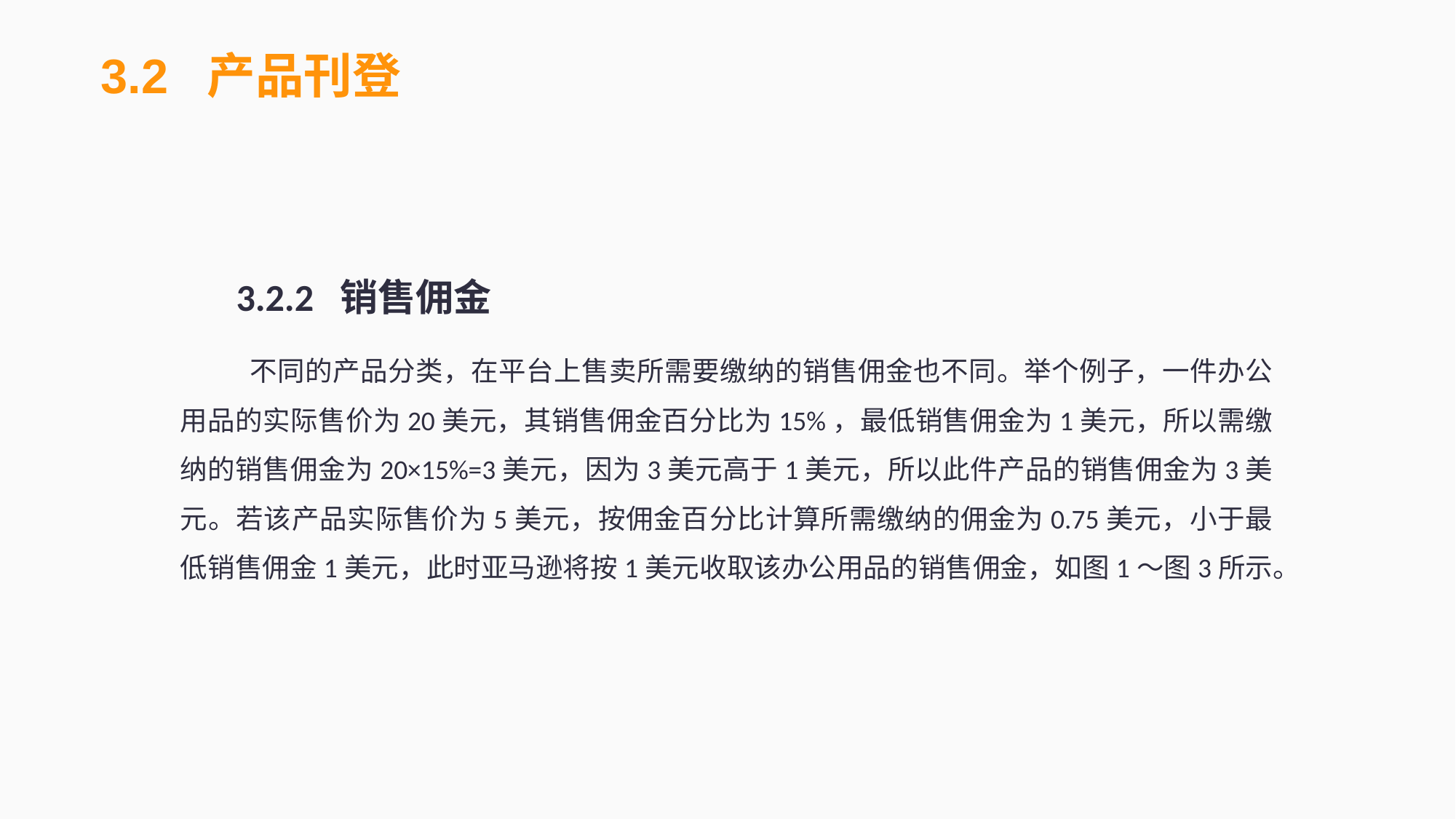

3.2  产品刊登
3.2.2  销售佣金
 不同的产品分类，在平台上售卖所需要缴纳的销售佣金也不同。举个例子，一件办公用品的实际售价为20美元，其销售佣金百分比为15%，最低销售佣金为1美元，所以需缴纳的销售佣金为20×15%=3美元，因为3美元高于1美元，所以此件产品的销售佣金为3美元。若该产品实际售价为5美元，按佣金百分比计算所需缴纳的佣金为0.75美元，小于最低销售佣金1美元，此时亚马逊将按1美元收取该办公用品的销售佣金，如图1～图3所示。